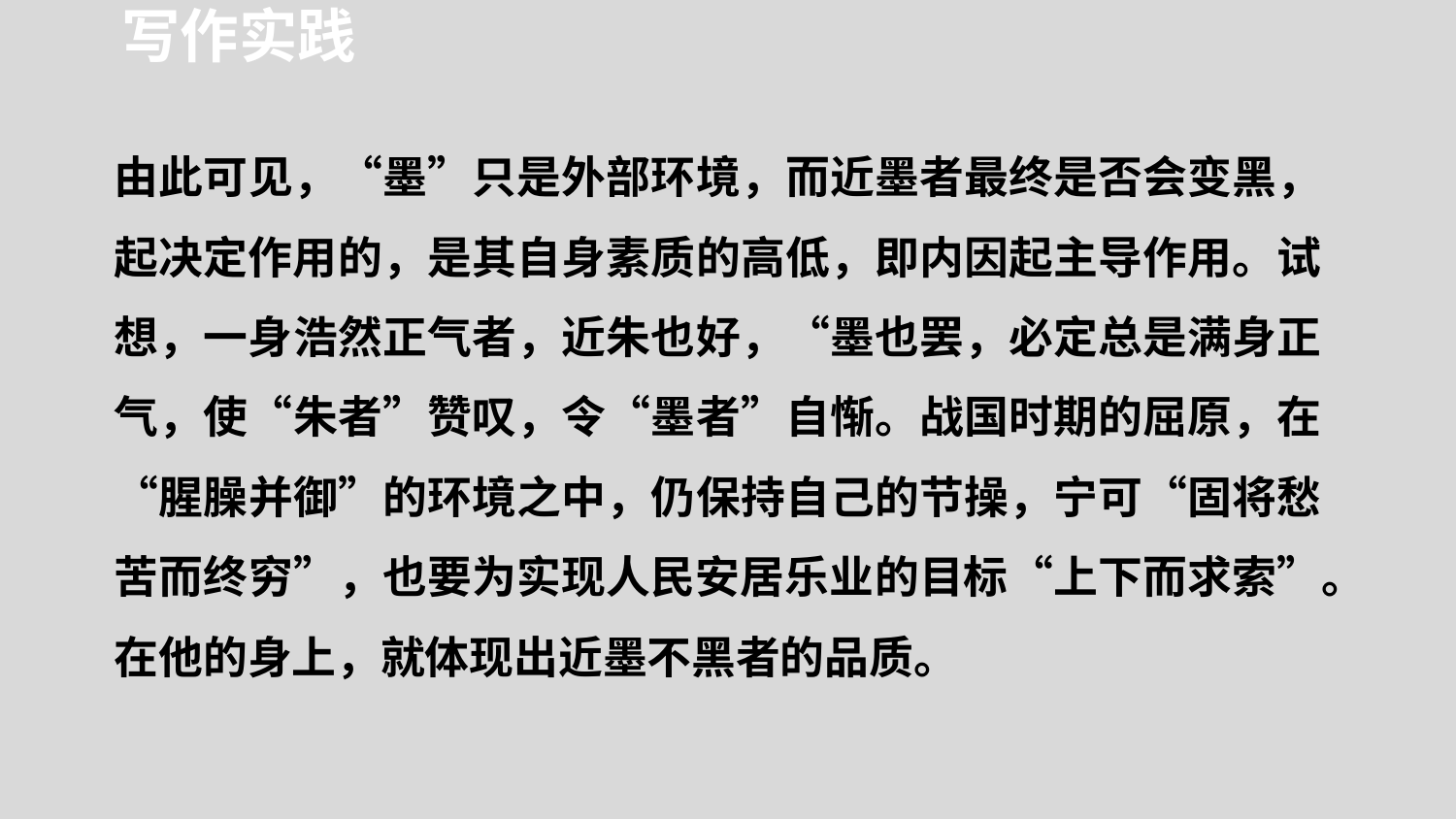

写作实践
由此可见，“墨”只是外部环境，而近墨者最终是否会变黑，起决定作用的，是其自身素质的高低，即内因起主导作用。试想，一身浩然正气者，近朱也好，“墨也罢，必定总是满身正气，使“朱者”赞叹，令“墨者”自惭。战国时期的屈原，在“腥臊并御”的环境之中，仍保持自己的节操，宁可“固将愁苦而终穷”，也要为实现人民安居乐业的目标“上下而求索”。在他的身上，就体现出近墨不黑者的品质。